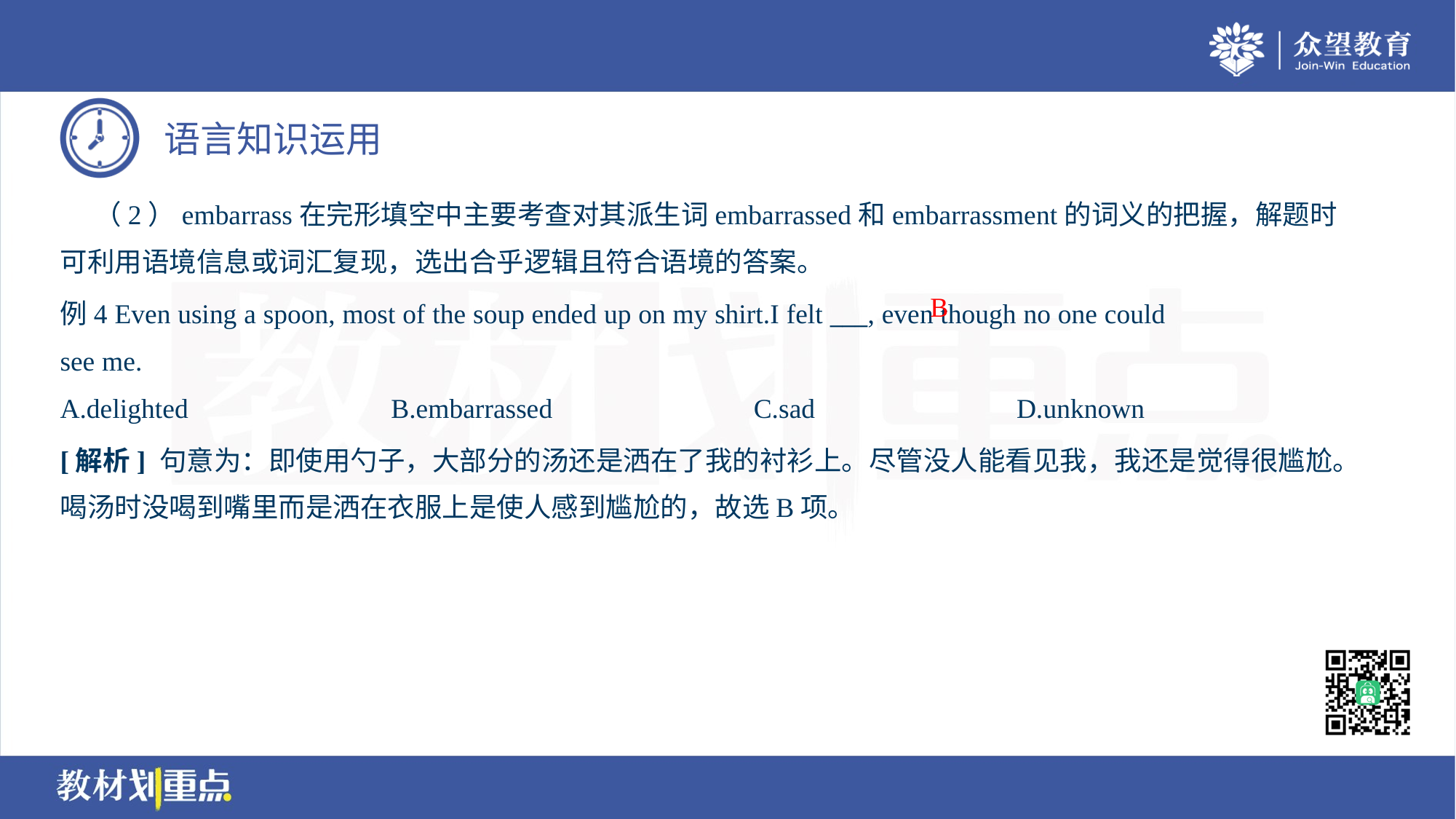

（2）embarrass在完形填空中主要考查对其派生词embarrassed和embarrassment的词义的把握，解题时
可利用语境信息或词汇复现，选出合乎逻辑且符合语境的答案。
B
例4 Even using a spoon, most of the soup ended up on my shirt.I felt ___, even though no one could
see me.
A.delighted	B.embarrassed	C.sad	D.unknown
[解析] 句意为：即使用勺子，大部分的汤还是洒在了我的衬衫上。尽管没人能看见我，我还是觉得很尴尬。
喝汤时没喝到嘴里而是洒在衣服上是使人感到尴尬的，故选B项。